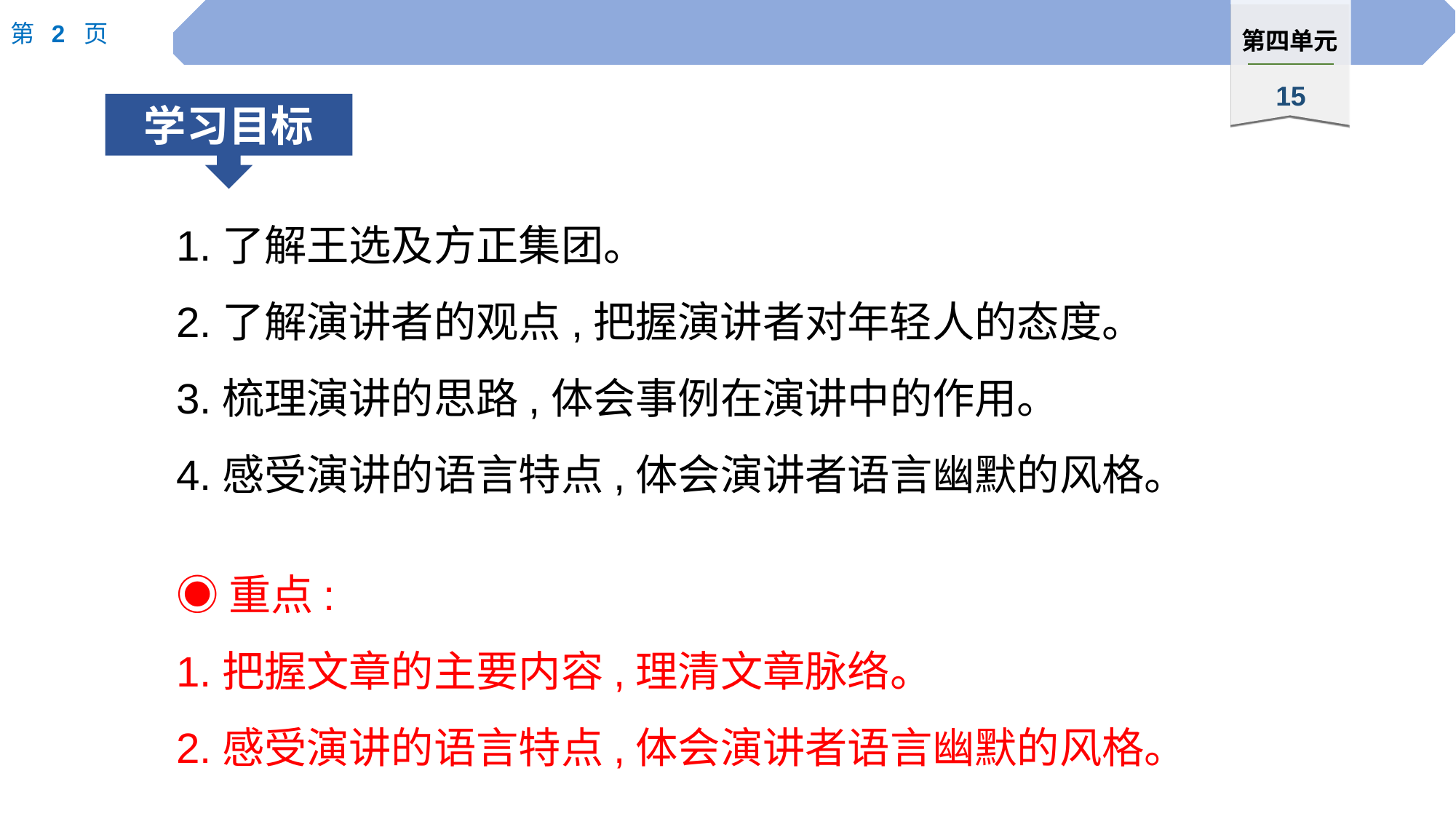

1.了解王选及方正集团。
2.了解演讲者的观点,把握演讲者对年轻人的态度。
3.梳理演讲的思路,体会事例在演讲中的作用。
4.感受演讲的语言特点,体会演讲者语言幽默的风格。
◉重点:
1.把握文章的主要内容,理清文章脉络。
2.感受演讲的语言特点,体会演讲者语言幽默的风格。